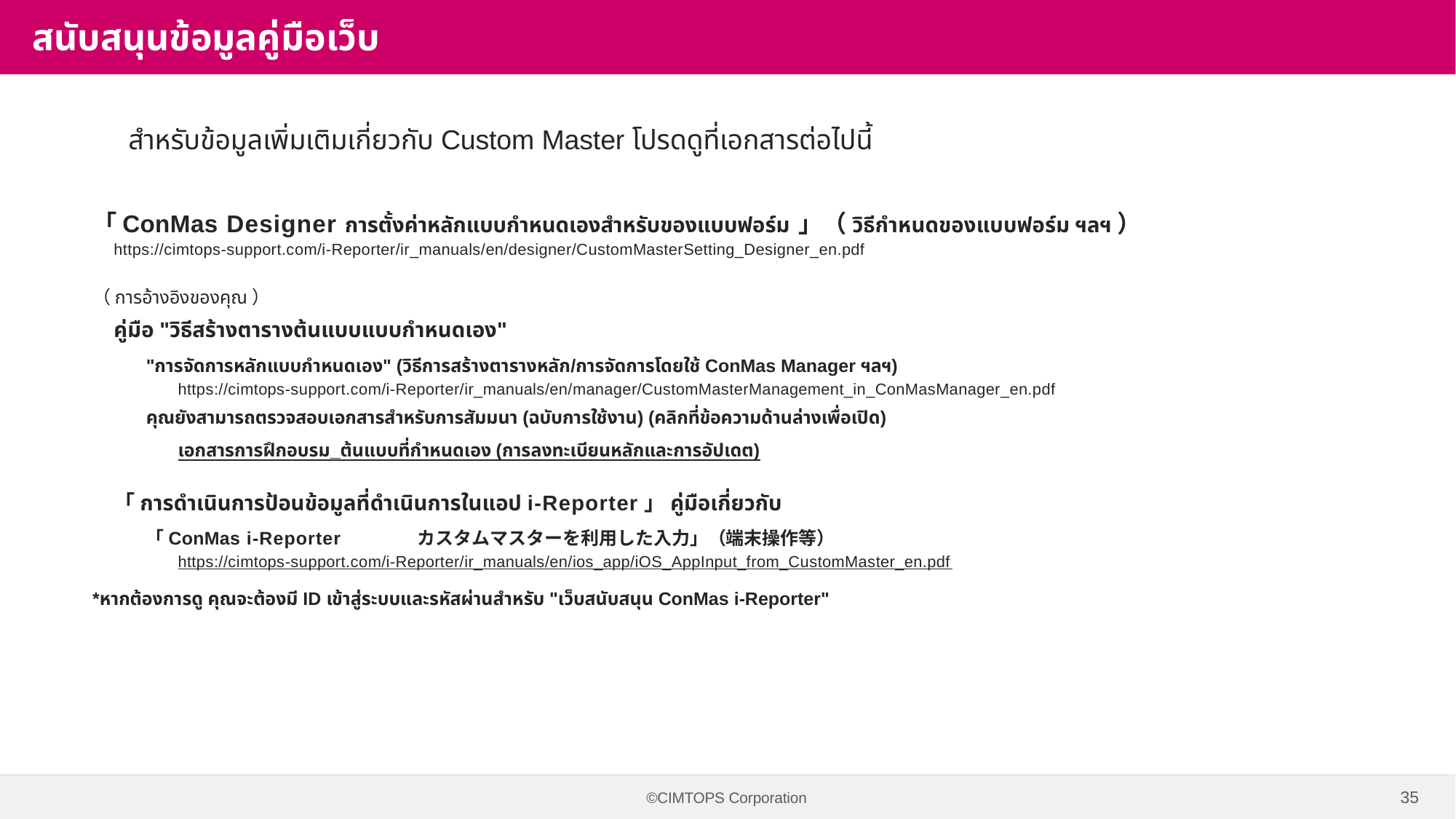

# สนับสนุนข้อมูลคู่มือเว็บ
สำหรับข้อมูลเพิ่มเติมเกี่ยวกับ Custom Master โปรดดูที่เอกสารต่อไปนี้
「ConMas Designer การตั้งค่าหลักแบบกำหนดเองสำหรับของแบบฟอร์ม 」（วิธีกำหนดของแบบฟอร์ม ฯลฯ）
https://cimtops-support.com/i-Reporter/ir_manuals/en/designer/CustomMasterSetting_Designer_en.pdf

（การอ้างอิงของคุณ）
คู่มือ "วิธีสร้างตารางต้นแบบแบบกำหนดเอง"
"การจัดการหลักแบบกำหนดเอง" (วิธีการสร้างตารางหลัก/การจัดการโดยใช้ ConMas Manager ฯลฯ)
https://cimtops-support.com/i-Reporter/ir_manuals/en/manager/CustomMasterManagement_in_ConMasManager_en.pdf
คุณยังสามารถตรวจสอบเอกสารสำหรับการสัมมนา (ฉบับการใช้งาน) (คลิกที่ข้อความด้านล่างเพื่อเปิด)
เอกสารการฝึกอบรม_ต้นแบบที่กำหนดเอง (การลงทะเบียนหลักและการอัปเดต)

「การดำเนินการป้อนข้อมูลที่ดำเนินการในแอป i-Reporter」คู่มือเกี่ยวกับ
「ConMas i-Reporter	カスタムマスターを利用した入力」（端末操作等）
https://cimtops-support.com/i-Reporter/ir_manuals/en/ios_app/iOS_AppInput_from_CustomMaster_en.pdf
*หากต้องการดู คุณจะต้องมี ID เข้าสู่ระบบและรหัสผ่านสำหรับ "เว็บสนับสนุน ConMas i-Reporter"
35
©CIMTOPS Corporation